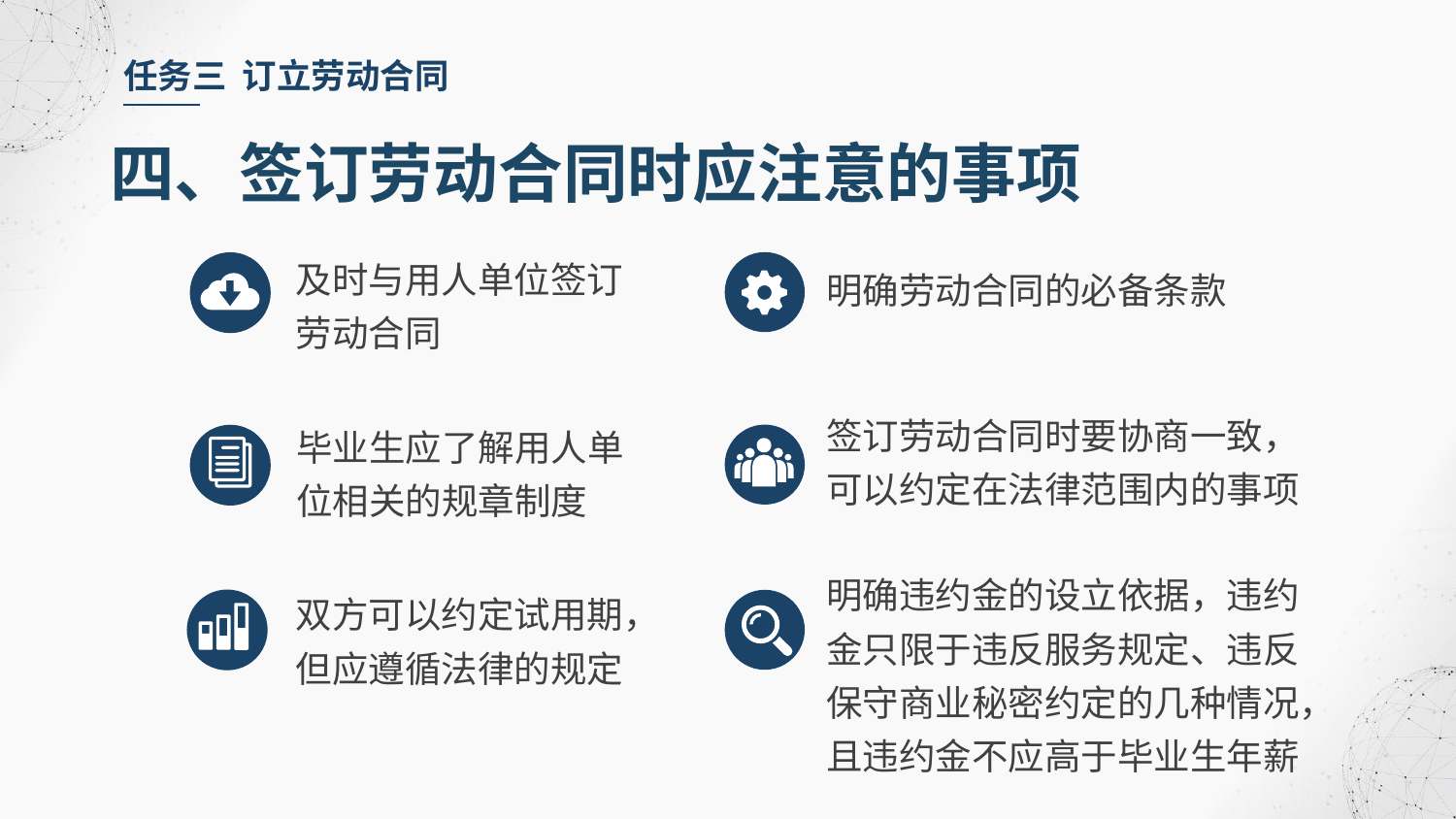

任务三  订立劳动合同
四、签订劳动合同时应注意的事项
及时与用人单位签订劳动合同

明确劳动合同的必备条款

签订劳动合同时要协商一致，可以约定在法律范围内的事项
毕业生应了解用人单位相关的规章制度

明确违约金的设立依据，违约金只限于违反服务规定、违反保守商业秘密约定的几种情况，且违约金不应高于毕业生年薪
双方可以约定试用期，但应遵循法律的规定